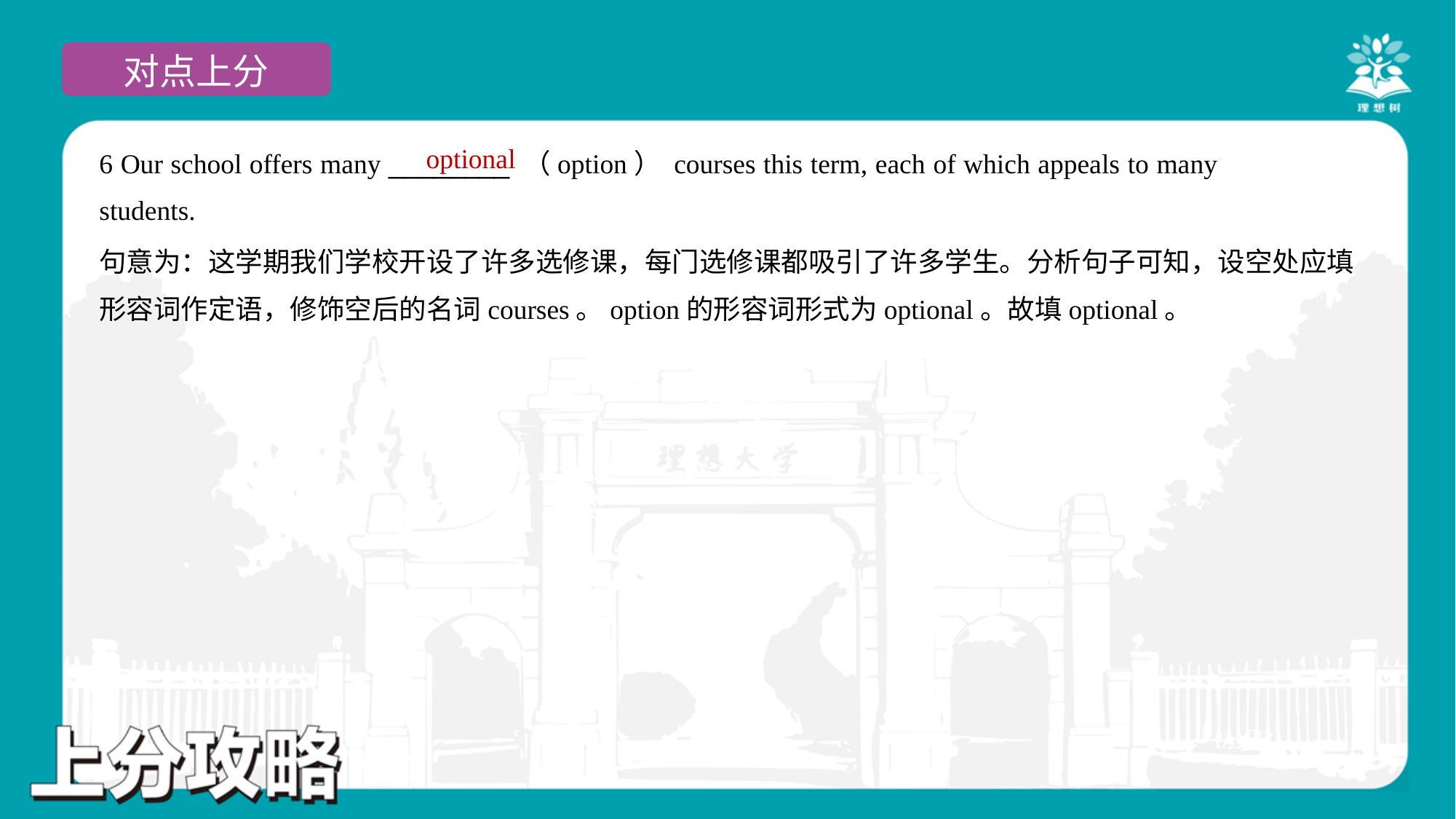

optional
6 Our school offers many ________ （option） courses this term, each of which appeals to many
students.
句意为：这学期我们学校开设了许多选修课，每门选修课都吸引了许多学生。分析句子可知，设空处应填
形容词作定语，修饰空后的名词courses。option的形容词形式为optional。故填optional。